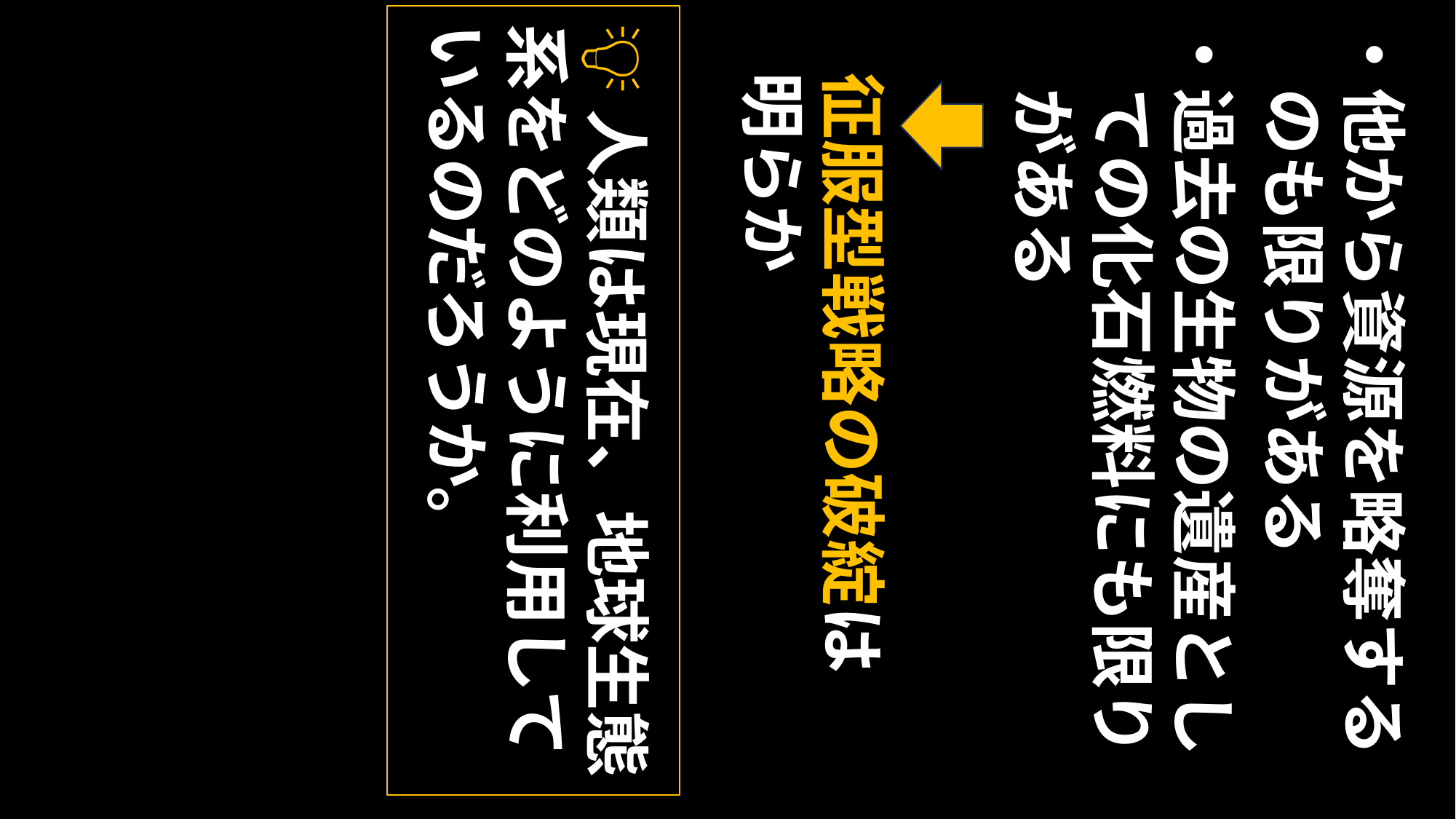

・過去の生物の遺産とし
　ての化石燃料にも限り
　がある
・他から資源を略奪する
　のも限りがある
💡人類は現在、地球生態系をどのように利用しているのだろうか。
征服型戦略の破綻は明らか